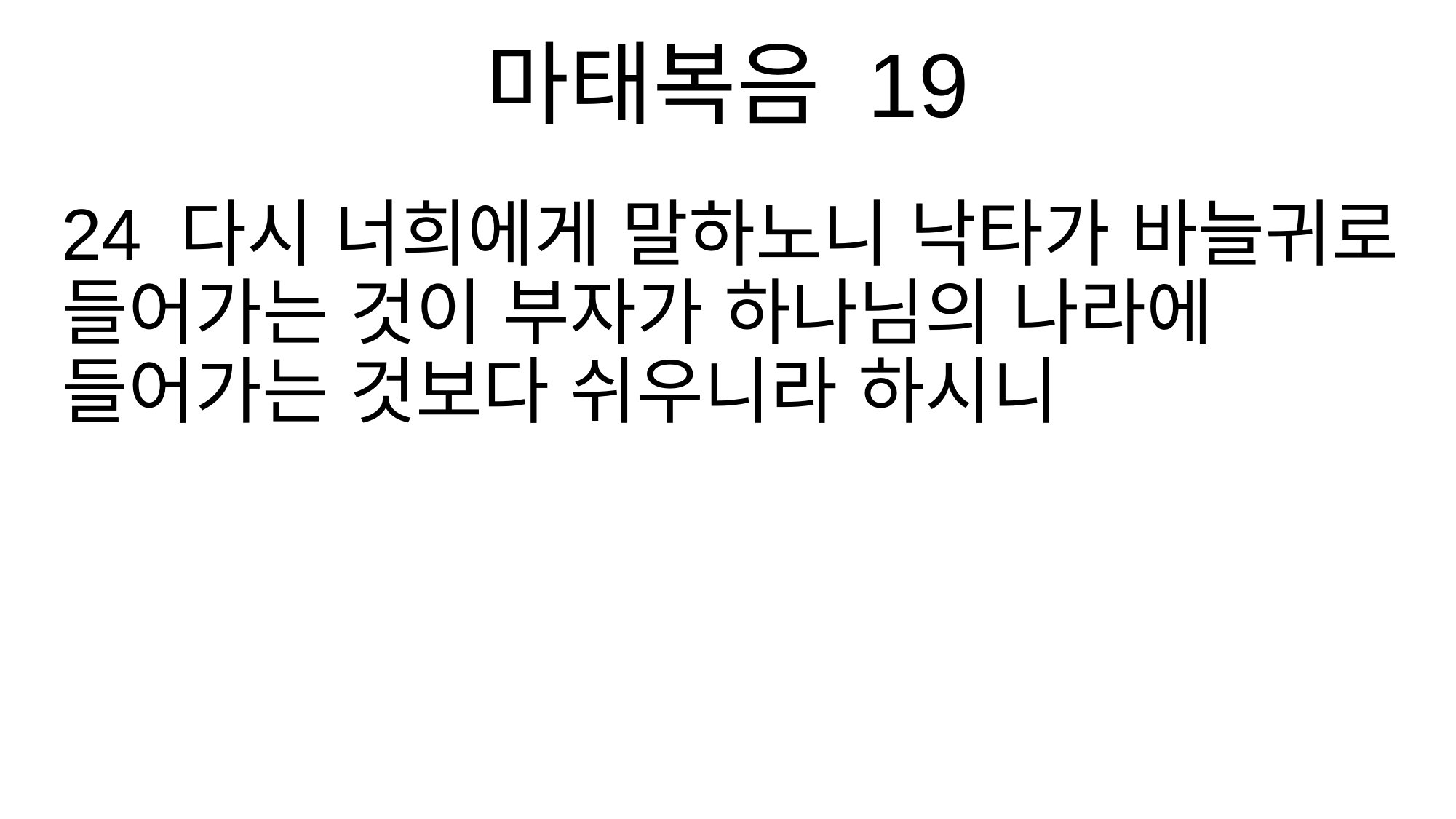

마태복음 19
24 다시 너희에게 말하노니 낙타가 바늘귀로 들어가는 것이 부자가 하나님의 나라에 들어가는 것보다 쉬우니라 하시니